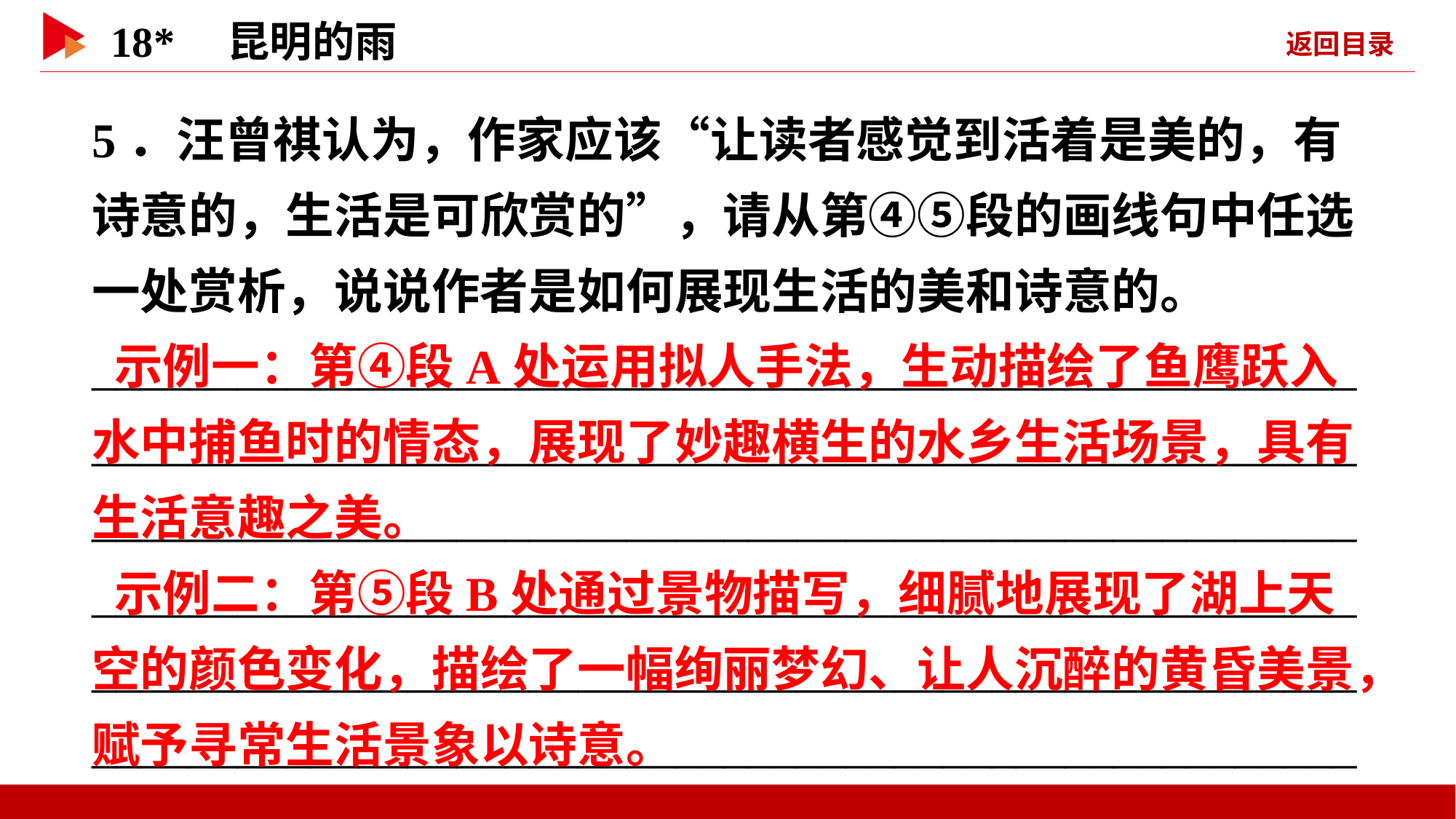

5．汪曾祺认为，作家应该“让读者感觉到活着是美的，有诗意的，生活是可欣赏的”，请从第④⑤段的画线句中任选一处赏析，说说作者是如何展现生活的美和诗意的。
________________________________________________________________________________________________________________________________________________________________________________________________________________________________________________________________________________________________________________________
 示例一：第④段A处运用拟人手法，生动描绘了鱼鹰跃入水中捕鱼时的情态，展现了妙趣横生的水乡生活场景，具有生活意趣之美。
 示例二：第⑤段B处通过景物描写，细腻地展现了湖上天空的颜色变化，描绘了一幅绚丽梦幻、让人沉醉的黄昏美景，赋予寻常生活景象以诗意。